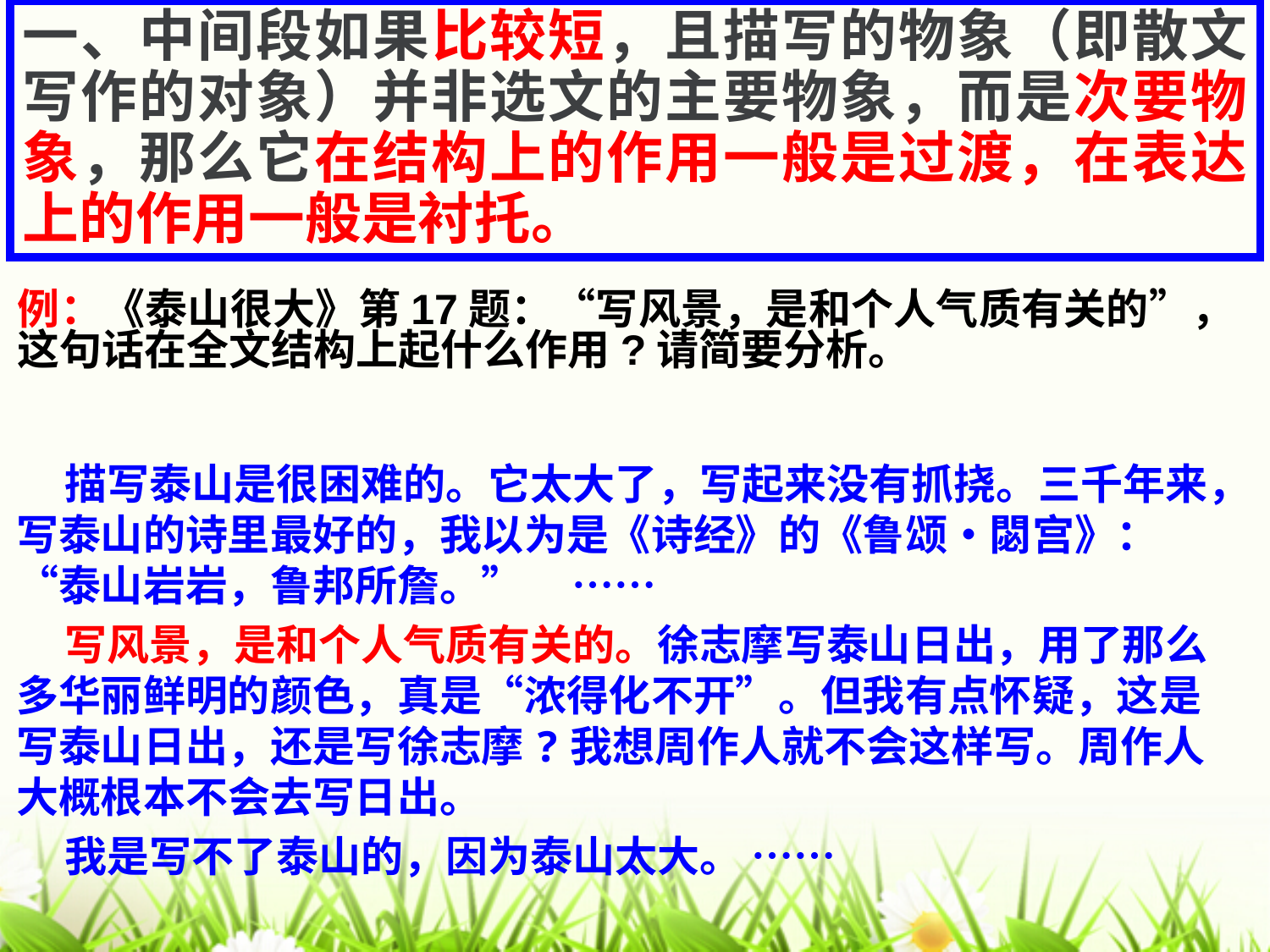

一、中间段如果比较短，且描写的物象（即散文写作的对象）并非选文的主要物象，而是次要物象，那么它在结构上的作用一般是过渡，在表达上的作用一般是衬托。
# 例：《泰山很大》第17题：“写风景，是和个人气质有关的”，这句话在全文结构上起什么作用?请简要分析。

    描写泰山是很困难的。它太大了，写起来没有抓挠。三千年来，写泰山的诗里最好的，我以为是《诗经》的《鲁颂•閟宫》：“泰山岩岩，鲁邦所詹。”     ……
    写风景，是和个人气质有关的。徐志摩写泰山日出，用了那么多华丽鲜明的颜色，真是“浓得化不开”。但我有点怀疑，这是写泰山日出，还是写徐志摩?我想周作人就不会这样写。周作人大概根本不会去写日出。
    我是写不了泰山的，因为泰山太大。 ……